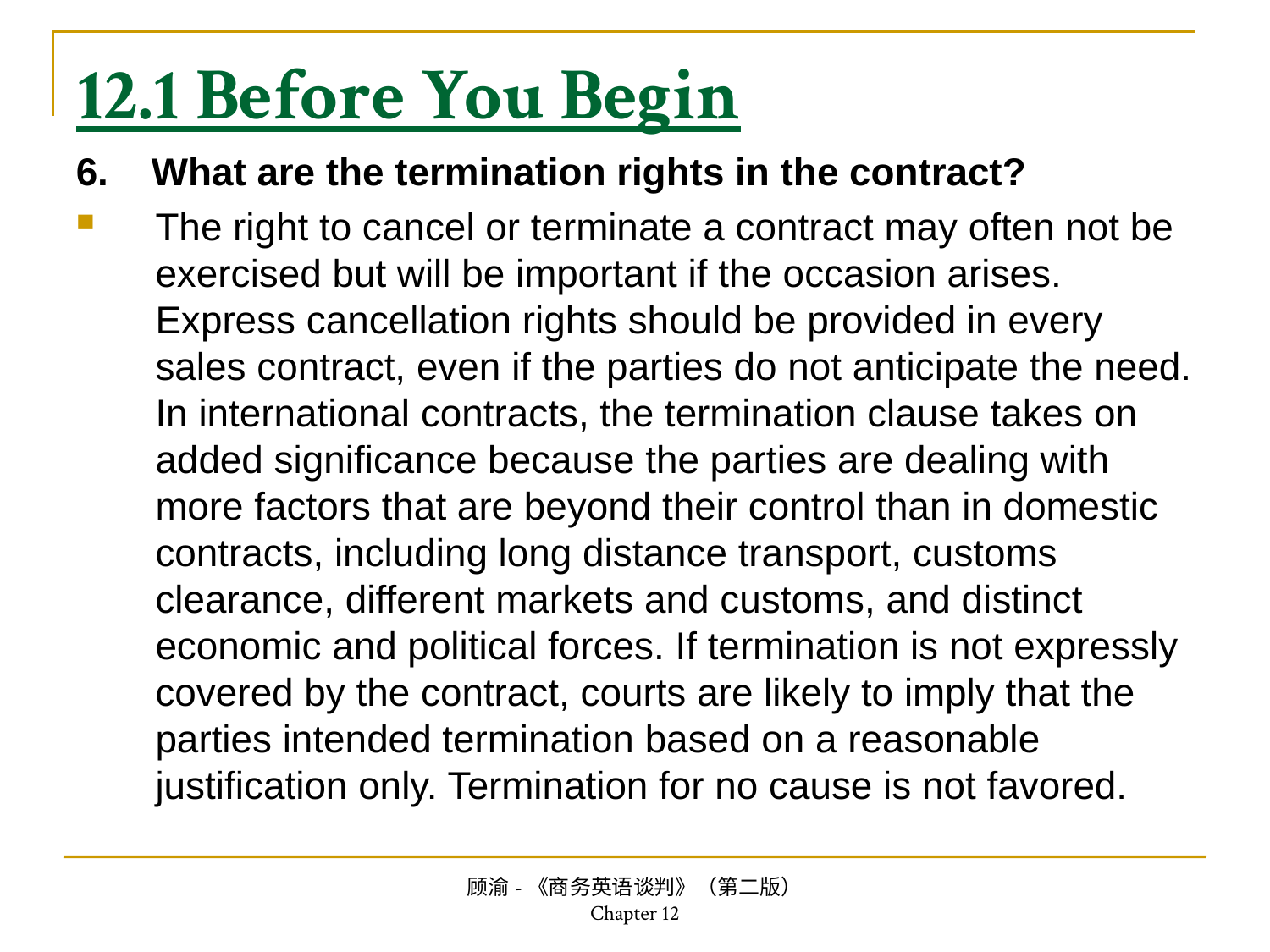

# 12.1 Before You Begin
6.    What are the termination rights in the contract?
The right to cancel or terminate a contract may often not be exercised but will be important if the occasion arises. Express cancellation rights should be provided in every sales contract, even if the parties do not anticipate the need. In international contracts, the termination clause takes on added significance because the parties are dealing with more factors that are beyond their control than in domestic contracts, including long distance transport, customs clearance, different markets and customs, and distinct economic and political forces. If termination is not expressly covered by the contract, courts are likely to imply that the parties intended termination based on a reasonable justification only. Termination for no cause is not favored.

10
顾渝-《商务英语谈判》（第二版） Chapter 12